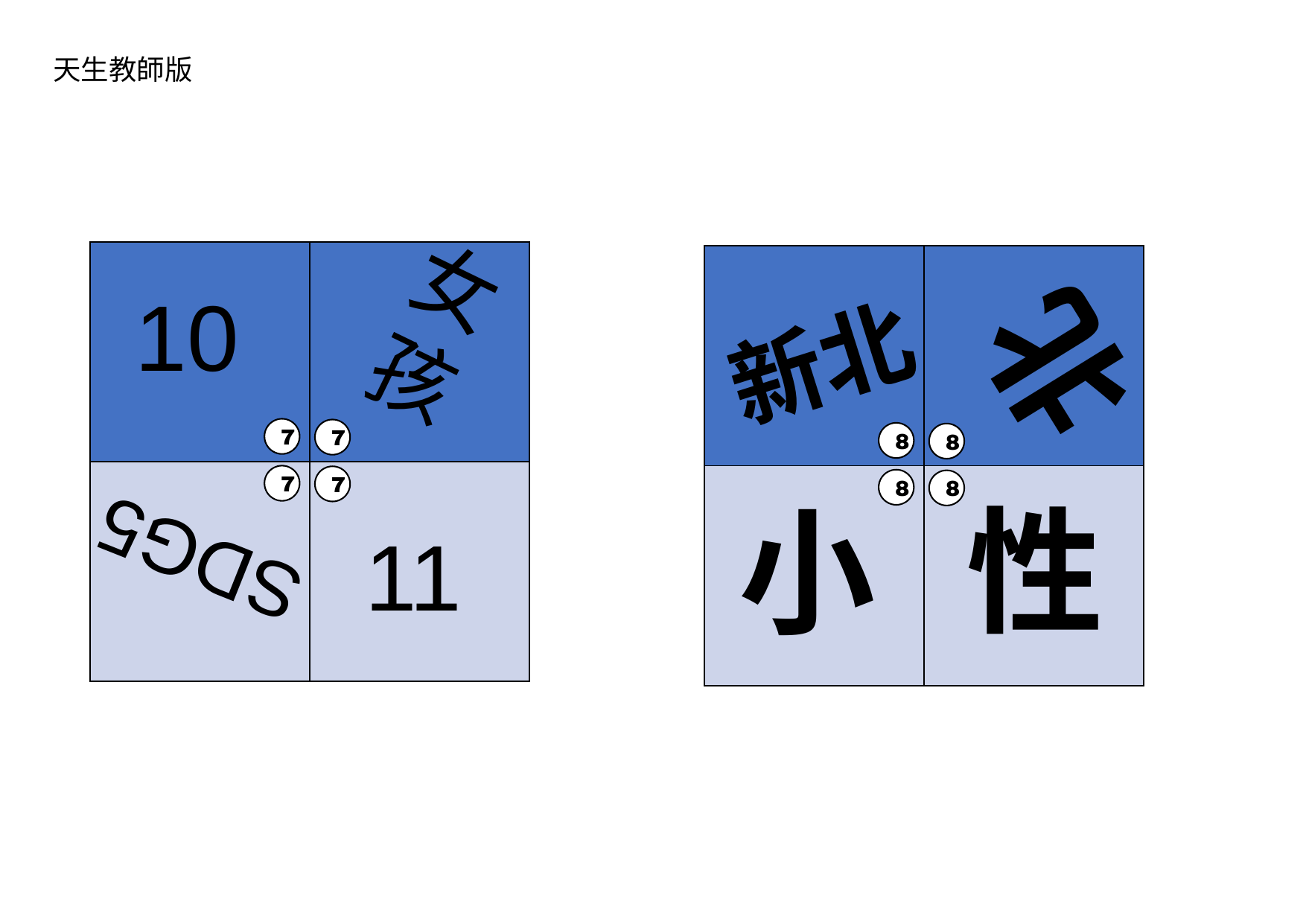

天生教師版
女孩
|  |  |
| --- | --- |
|  |  |
|  |  |
| --- | --- |
|  |  |
北
10
新北
7
7
7
7
8
8
8
8
性
小
SDG5
11